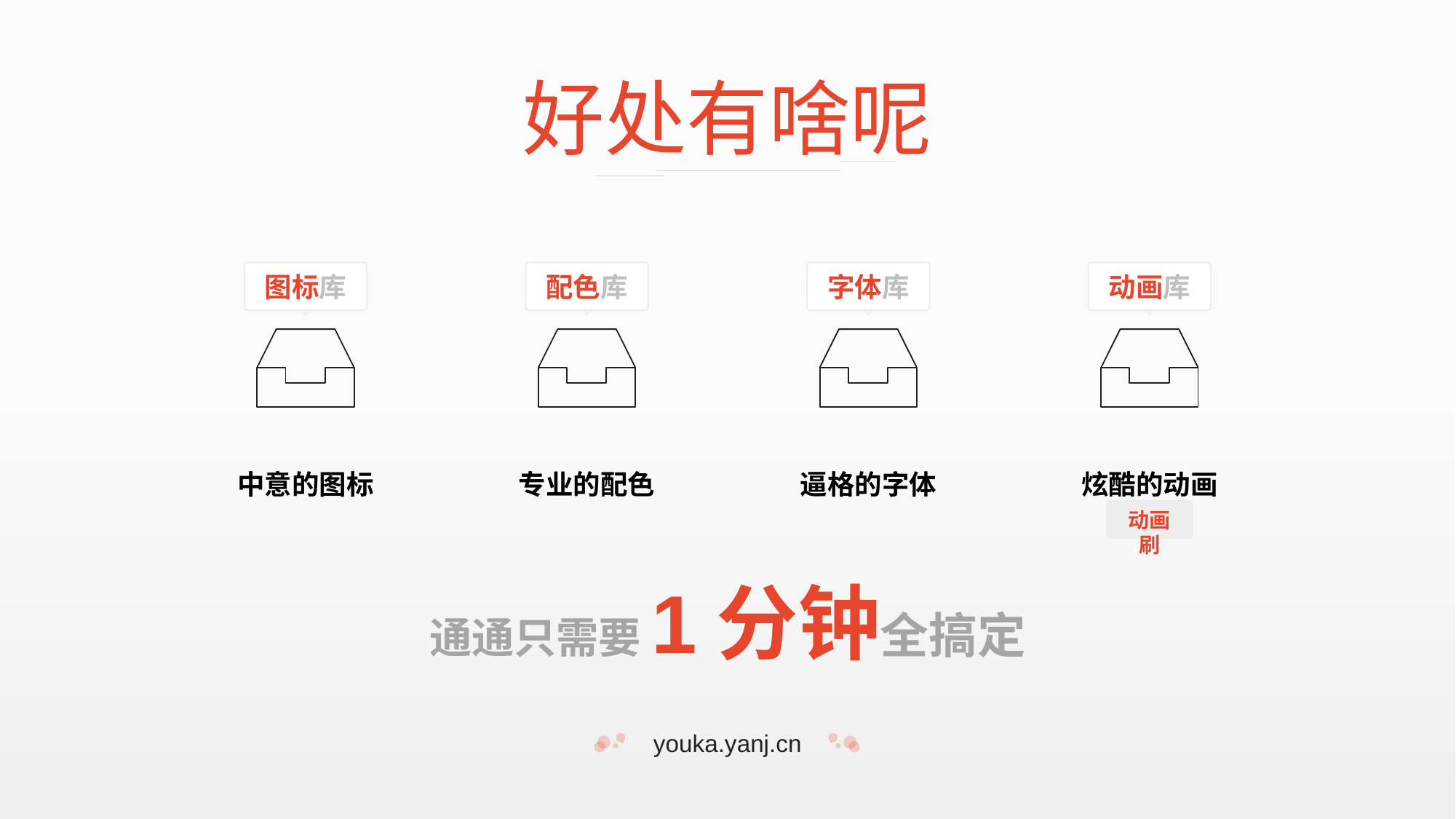

好处有啥呢
图标库

中意的图标
配色库

专业的配色
字体库

逼格的字体
动画库

炫酷的动画
动画刷
通通只需要1分钟全搞定
youka.yanj.cn